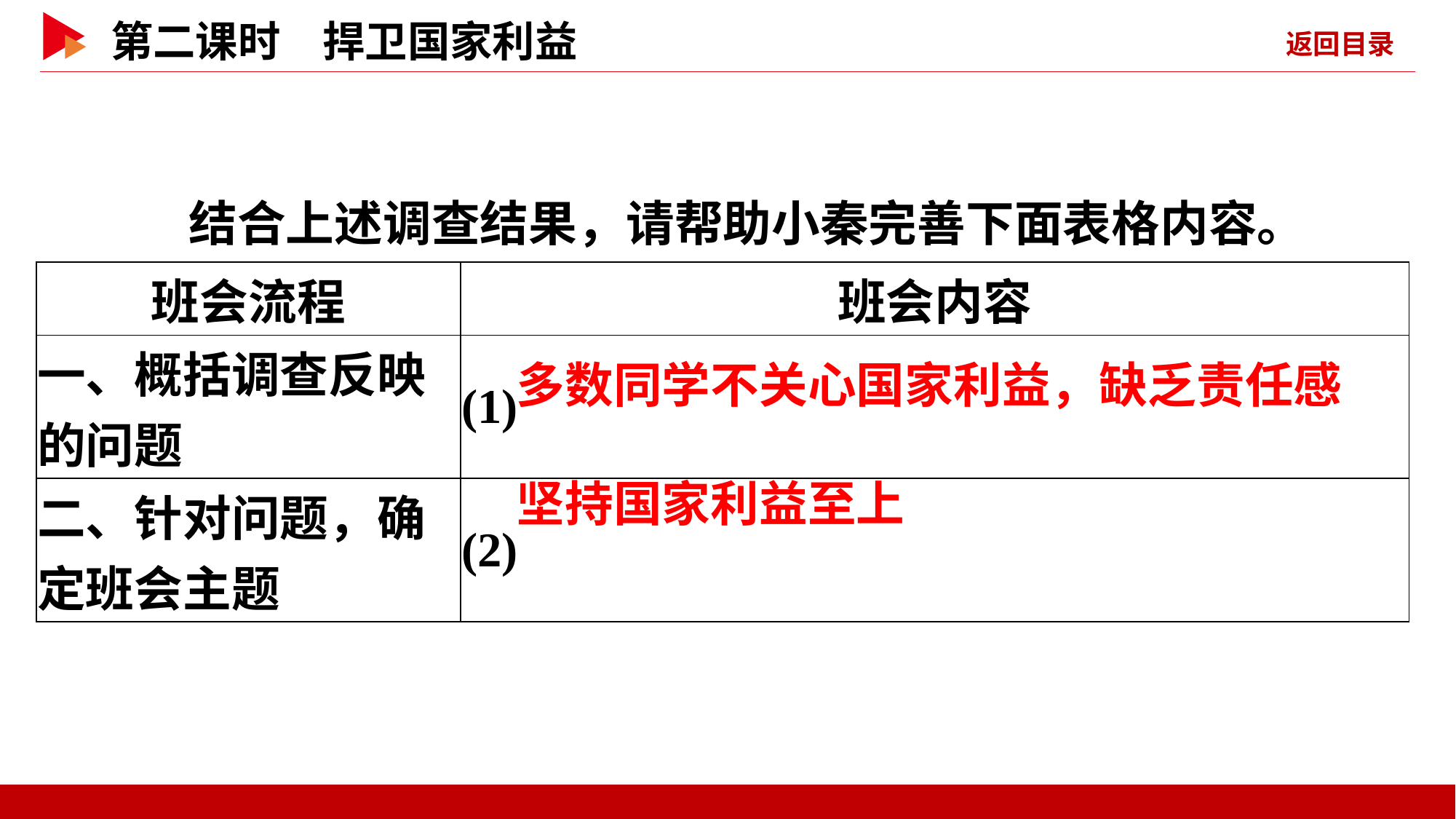

结合上述调查结果，请帮助小秦完善下面表格内容。
| 班会流程 | 班会内容 |
| --- | --- |
| 一、概括调查反映的问题 | (1) |
| 二、针对问题，确定班会主题 | (2) |
多数同学不关心国家利益，缺乏责任感
坚持国家利益至上